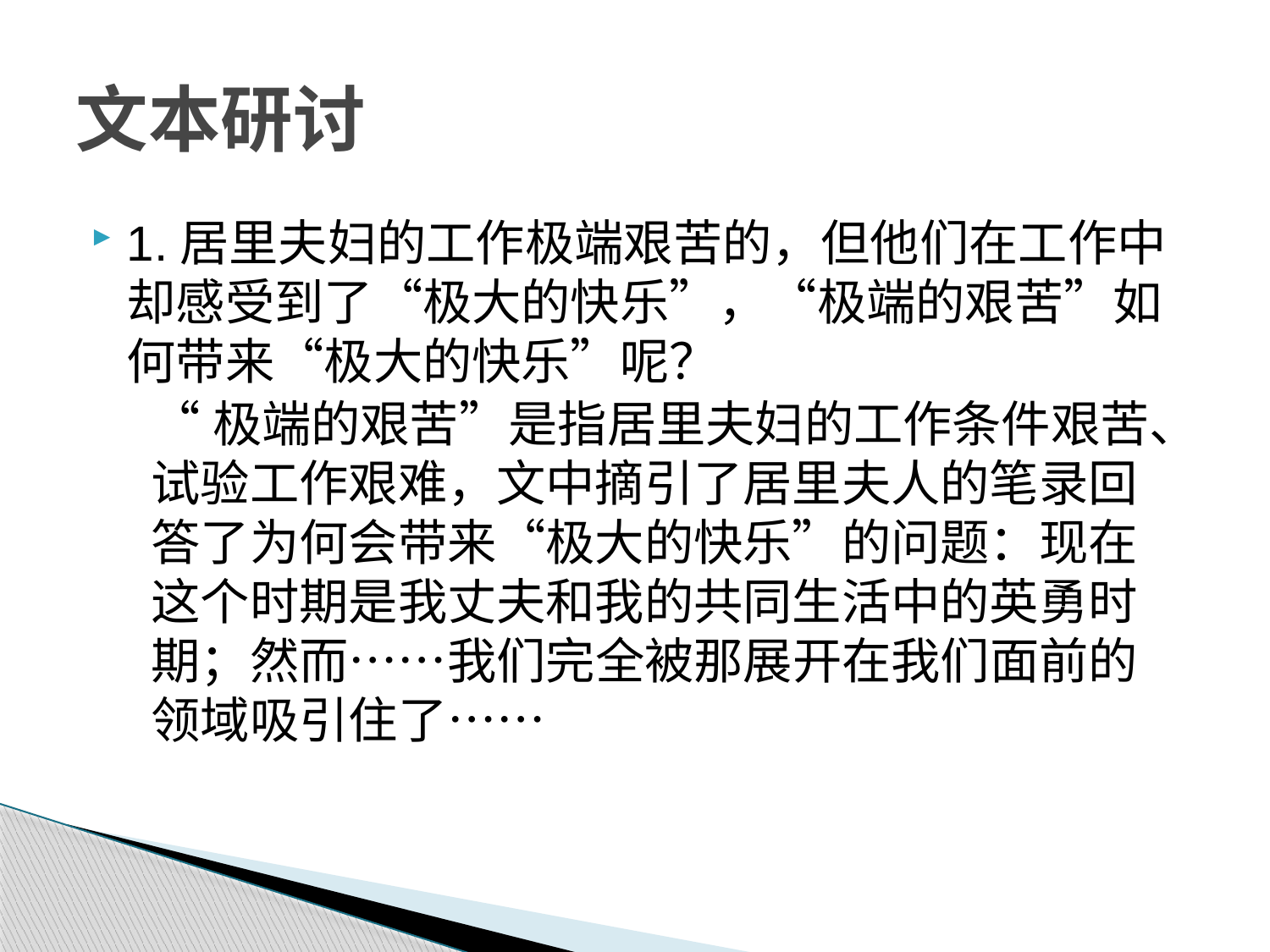

# 文本研讨
1.居里夫妇的工作极端艰苦的，但他们在工作中却感受到了“极大的快乐”，“极端的艰苦”如何带来“极大的快乐”呢？
“极端的艰苦”是指居里夫妇的工作条件艰苦、试验工作艰难，文中摘引了居里夫人的笔录回答了为何会带来“极大的快乐”的问题：现在这个时期是我丈夫和我的共同生活中的英勇时期；然而……我们完全被那展开在我们面前的领域吸引住了……